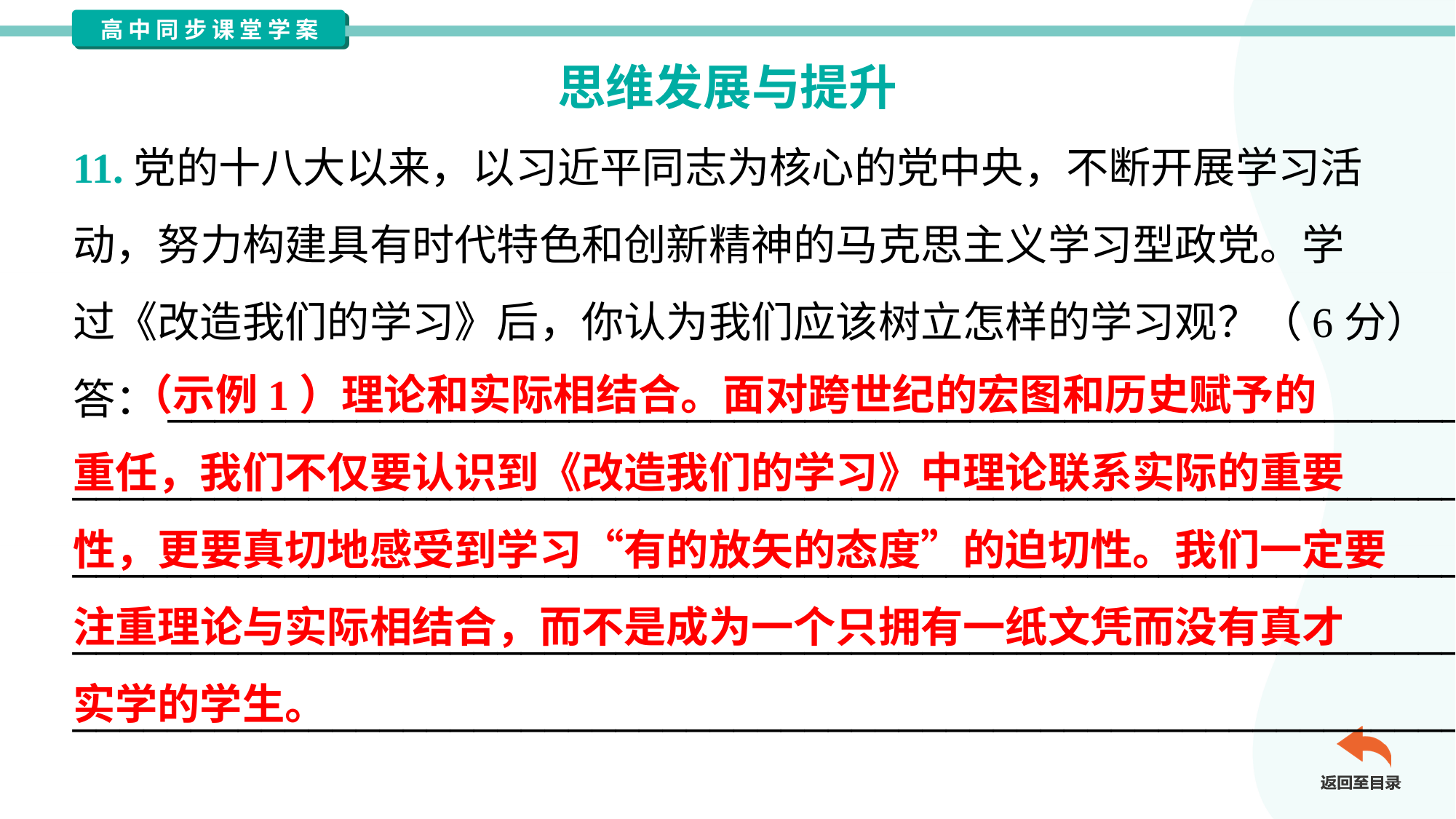

思维发展与提升
11.党的十八大以来，以习近平同志为核心的党中央，不断开展学习活
动，努力构建具有时代特色和创新精神的马克思主义学习型政党。学
过《改造我们的学习》后，你认为我们应该树立怎样的学习观？（6分）
答：_________________________________________________________
_____________________________________________________________
_____________________________________________________________
_____________________________________________________________
_____________________________________________________________
     （示例1）理论和实际相结合。面对跨世纪的宏图和历史赋予的
重任，我们不仅要认识到《改造我们的学习》中理论联系实际的重要
性，更要真切地感受到学习“有的放矢的态度”的迫切性。我们一定要
注重理论与实际相结合，而不是成为一个只拥有一纸文凭而没有真才
实学的学生。